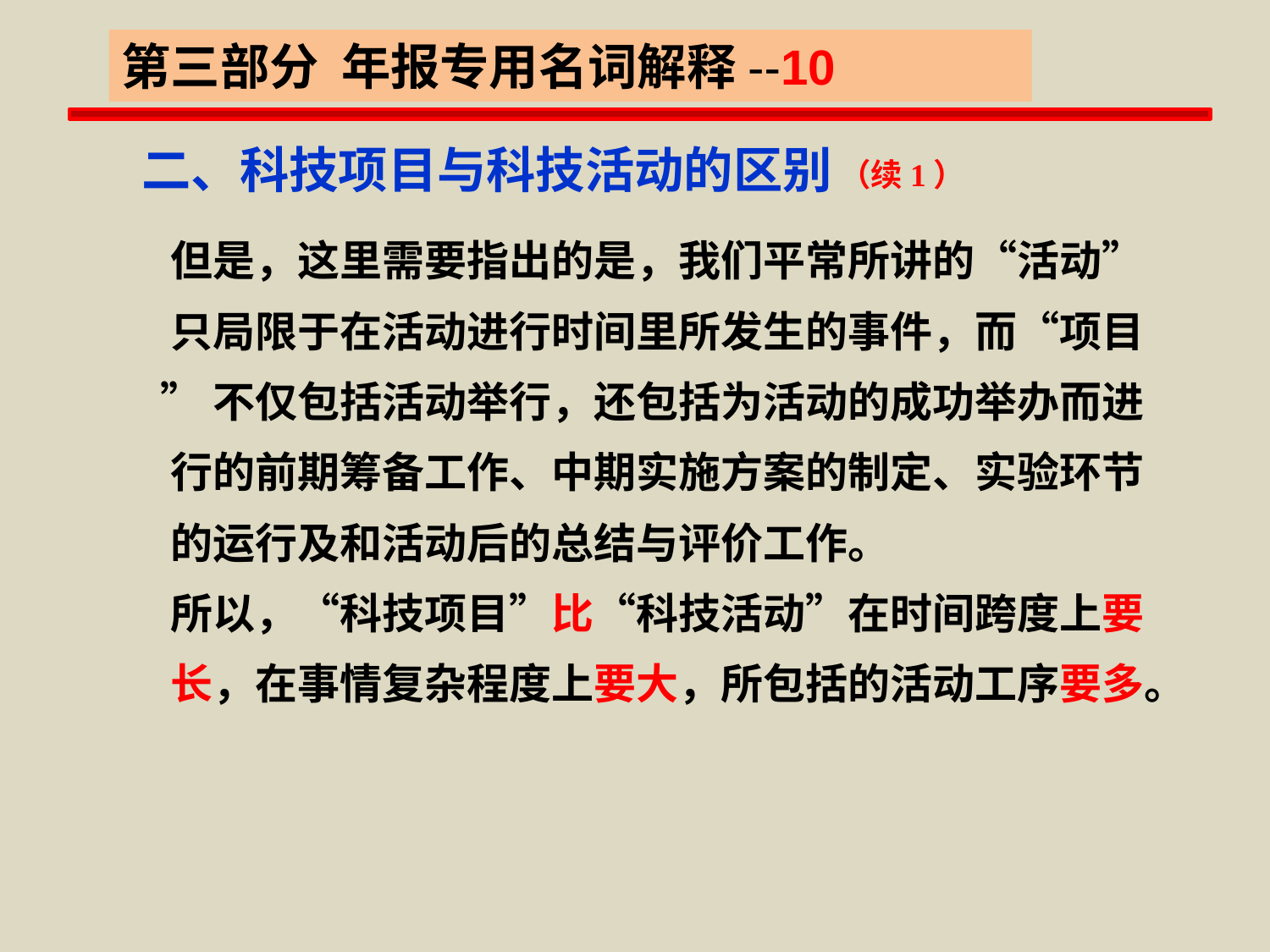

第三部分  年报专用名词解释--10

二、科技项目与科技活动的区别
（续1）
  但是，这里需要指出的是，我们平常所讲的“活动”
  只局限于在活动进行时间里所发生的事件，而“项目
  ”不仅包括活动举行，还包括为活动的成功举办而进
  行的前期筹备工作、中期实施方案的制定、实验环节
  的运行及和活动后的总结与评价工作。
  所以，“科技项目”比“科技活动”在时间跨度上要
  长，在事情复杂程度上要大，所包括的活动工序要多。